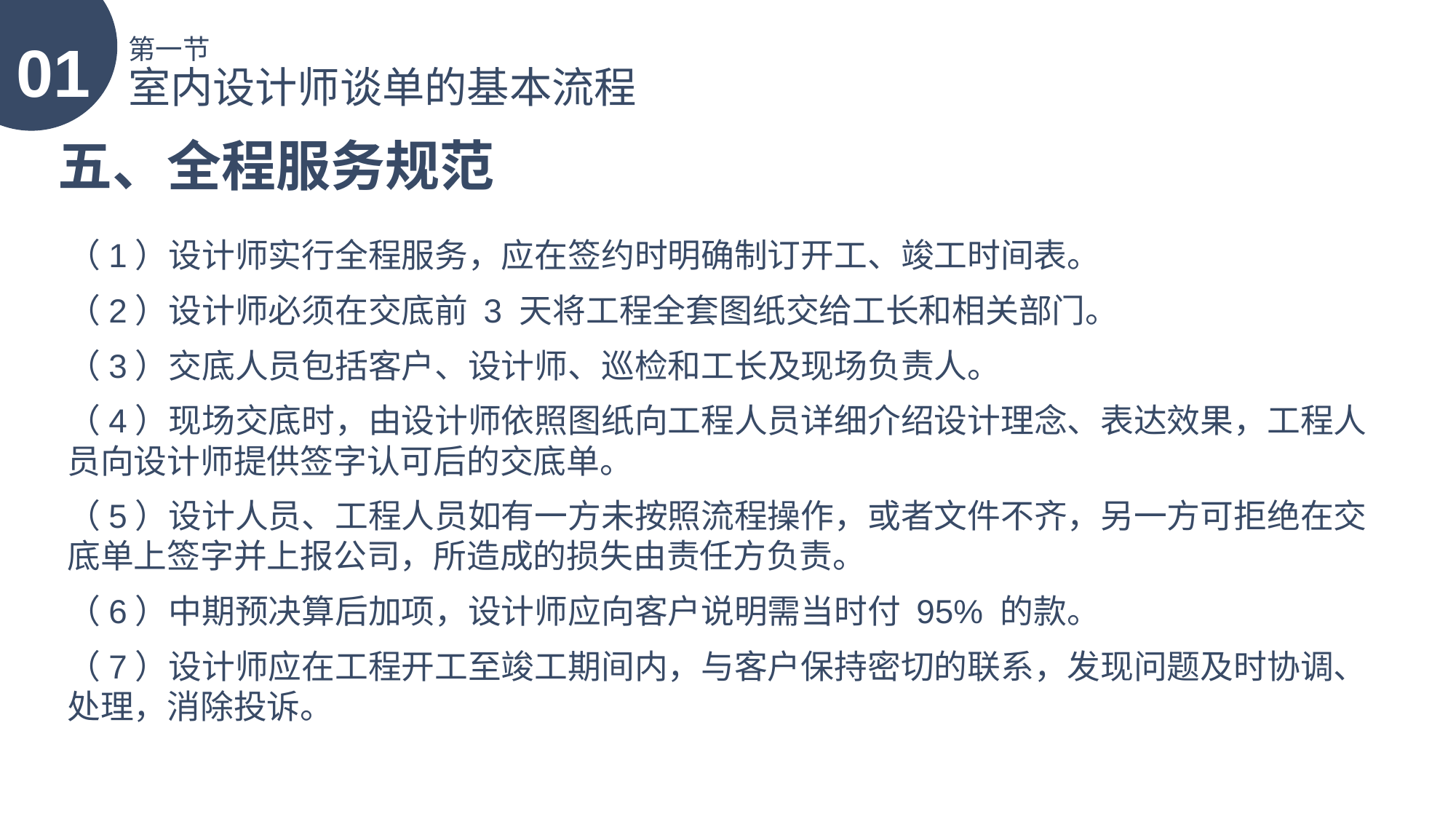

01
第一节
室内设计师谈单的基本流程
五、全程服务规范
（1）设计师实行全程服务，应在签约时明确制订开工、竣工时间表。
（2）设计师必须在交底前 3 天将工程全套图纸交给工长和相关部门。
（3）交底人员包括客户、设计师、巡检和工长及现场负责人。
（4）现场交底时，由设计师依照图纸向工程人员详细介绍设计理念、表达效果，工程人员向设计师提供签字认可后的交底单。
（5）设计人员、工程人员如有一方未按照流程操作，或者文件不齐，另一方可拒绝在交底单上签字并上报公司，所造成的损失由责任方负责。
（6）中期预决算后加项，设计师应向客户说明需当时付 95% 的款。
（7）设计师应在工程开工至竣工期间内，与客户保持密切的联系，发现问题及时协调、处理，消除投诉。